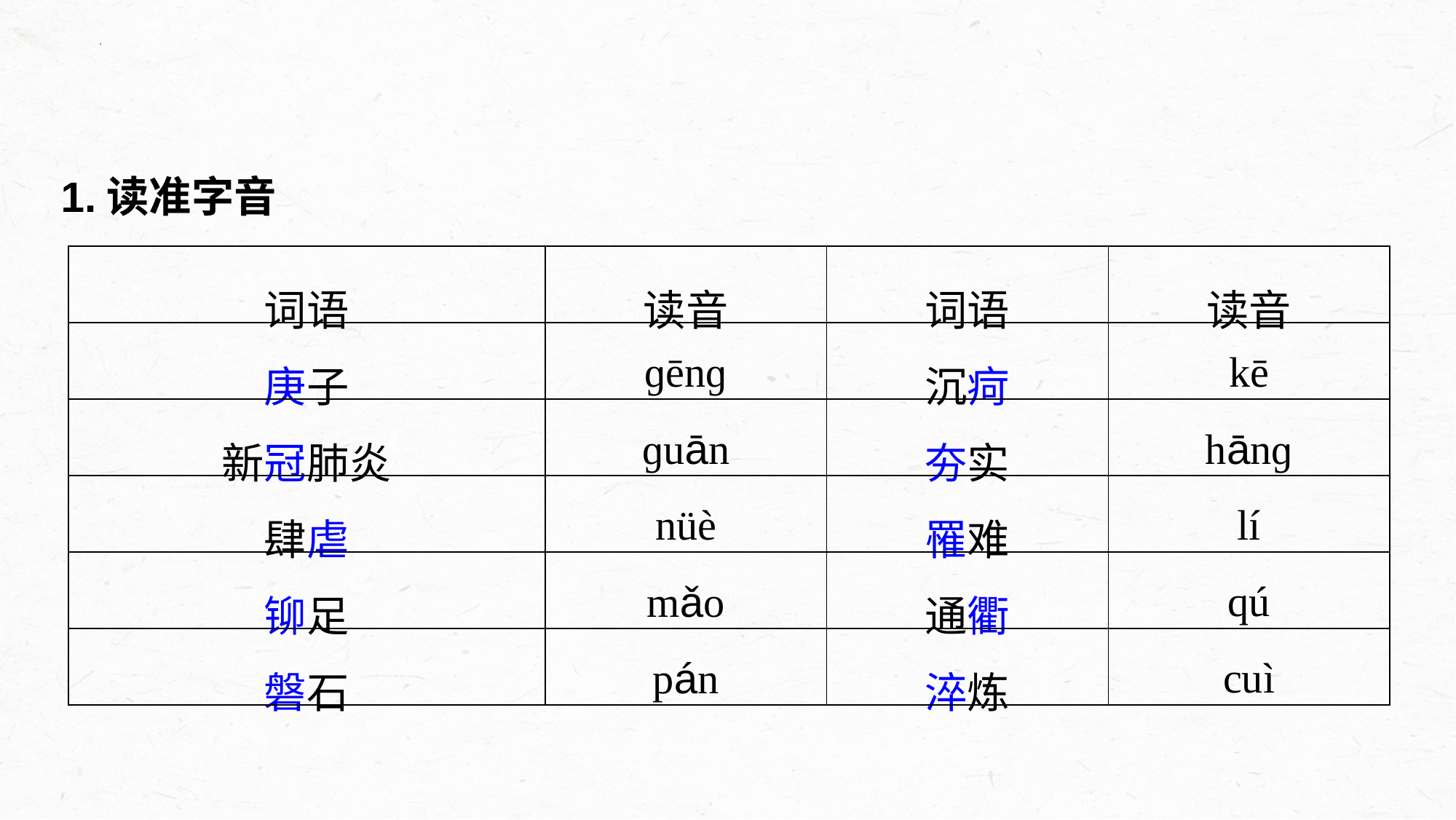

1.读准字音
| 词语 | 读音 | 词语 | 读音 |
| --- | --- | --- | --- |
| 庚子 | ɡēnɡ | 沉疴 | kē |
| 新冠肺炎 | ɡuān | 夯实 | hānɡ |
| 肆虐 | nüè | 罹难 | lí |
| 铆足 | mǎo | 通衢 | qú |
| 磐石 | pán | 淬炼 | cuì |